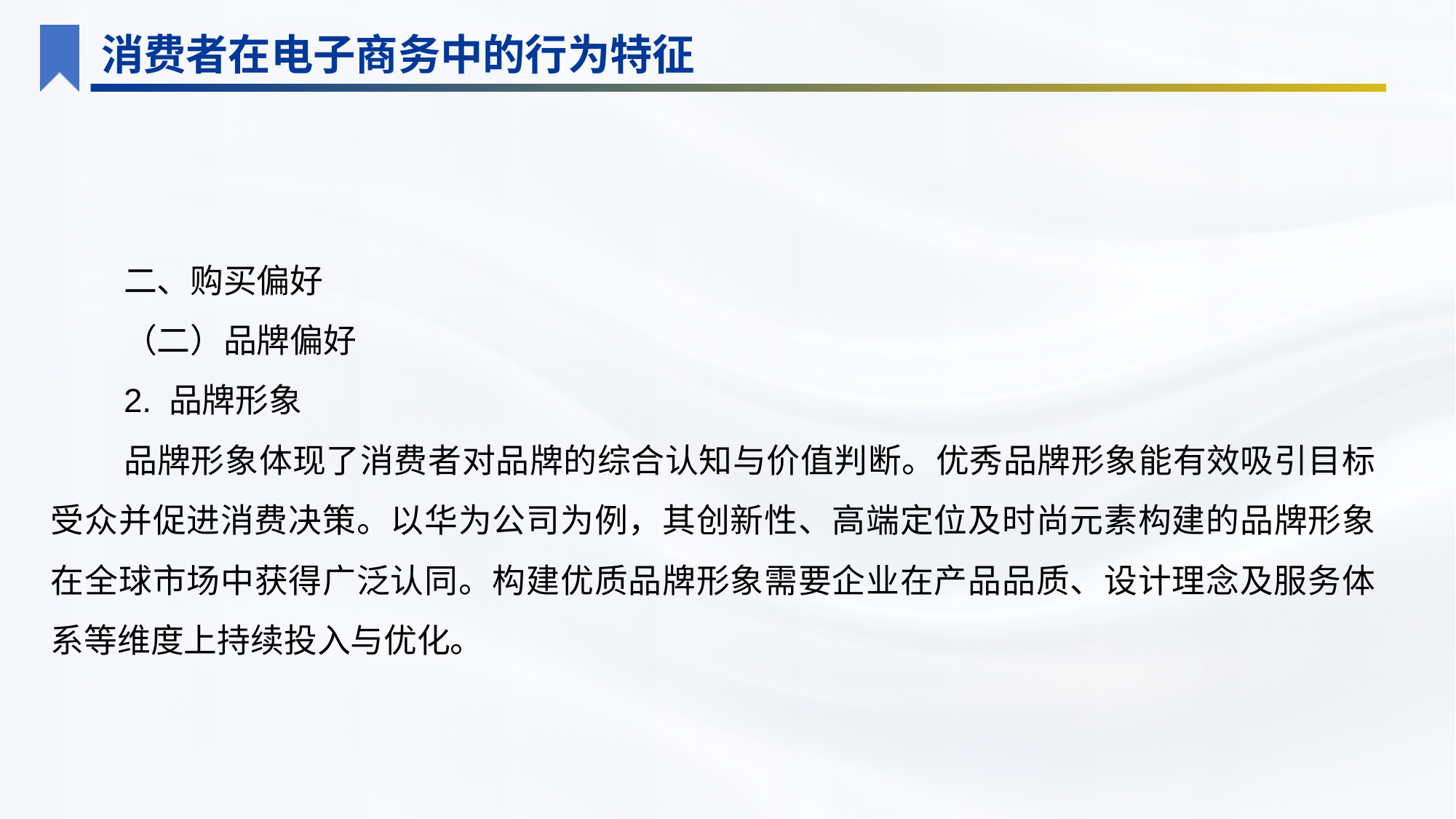

消费者在电子商务中的行为特征
二、购买偏好
（二）品牌偏好
2. 品牌形象
品牌形象体现了消费者对品牌的综合认知与价值判断。优秀品牌形象能有效吸引目标受众并促进消费决策。以华为公司为例，其创新性、高端定位及时尚元素构建的品牌形象在全球市场中获得广泛认同。构建优质品牌形象需要企业在产品品质、设计理念及服务体系等维度上持续投入与优化。